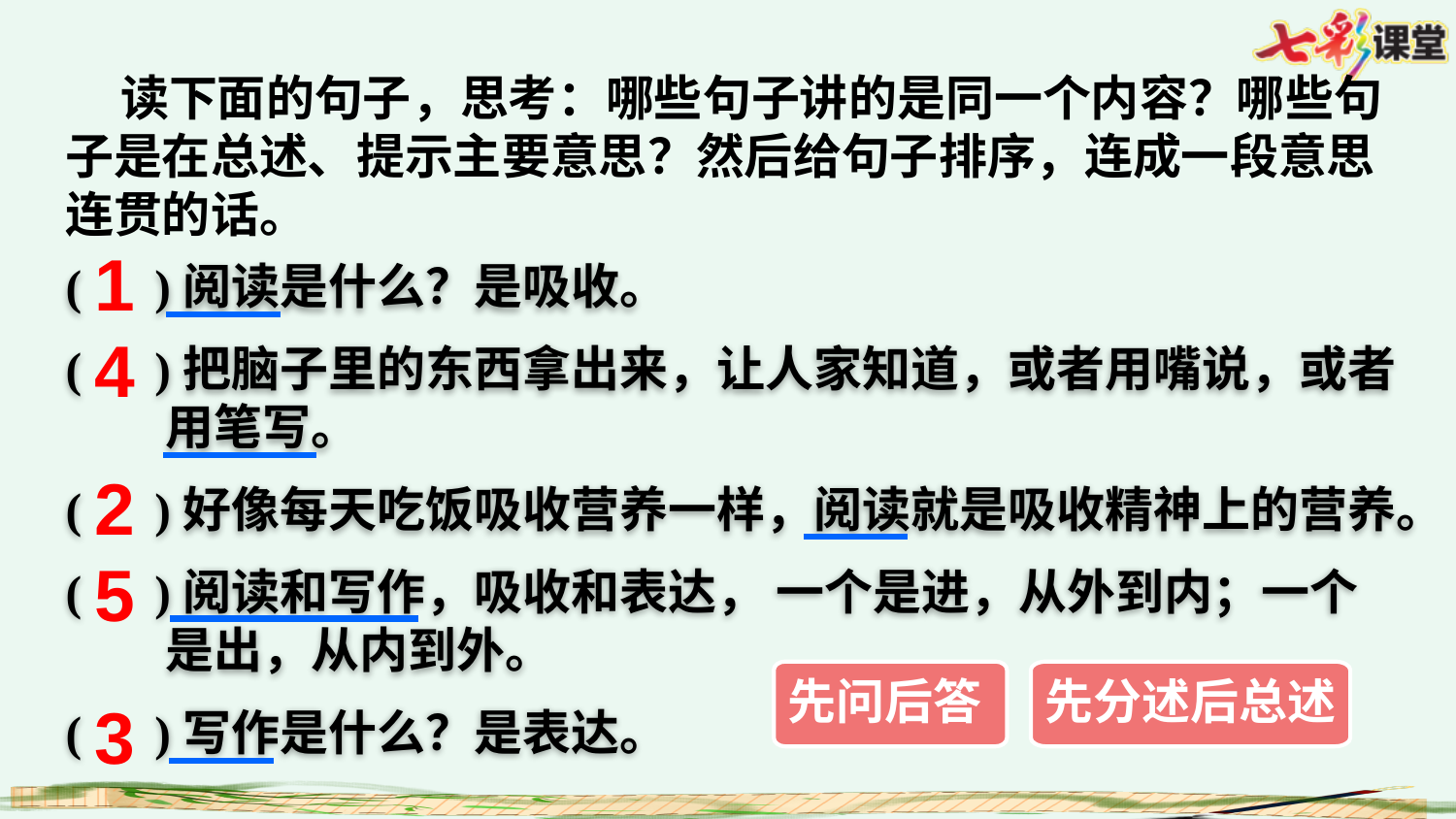

读下面的句子，思考：哪些句子讲的是同一个内容？哪些句子是在总述、提示主要意思？然后给句子排序，连成一段意思连贯的话。
1
(      )阅读是什么？是吸收。
(      )把脑子里的东西拿出来，让人家知道，或者用嘴说，或者用笔写。
(      )好像每天吃饭吸收营养一样，阅读就是吸收精神上的营养。
(      )阅读和写作，吸收和表达， 一个是进，从外到内；一个是出，从内到外。
(      )写作是什么？是表达。
4
2
5
先问后答
先分述后总述
3